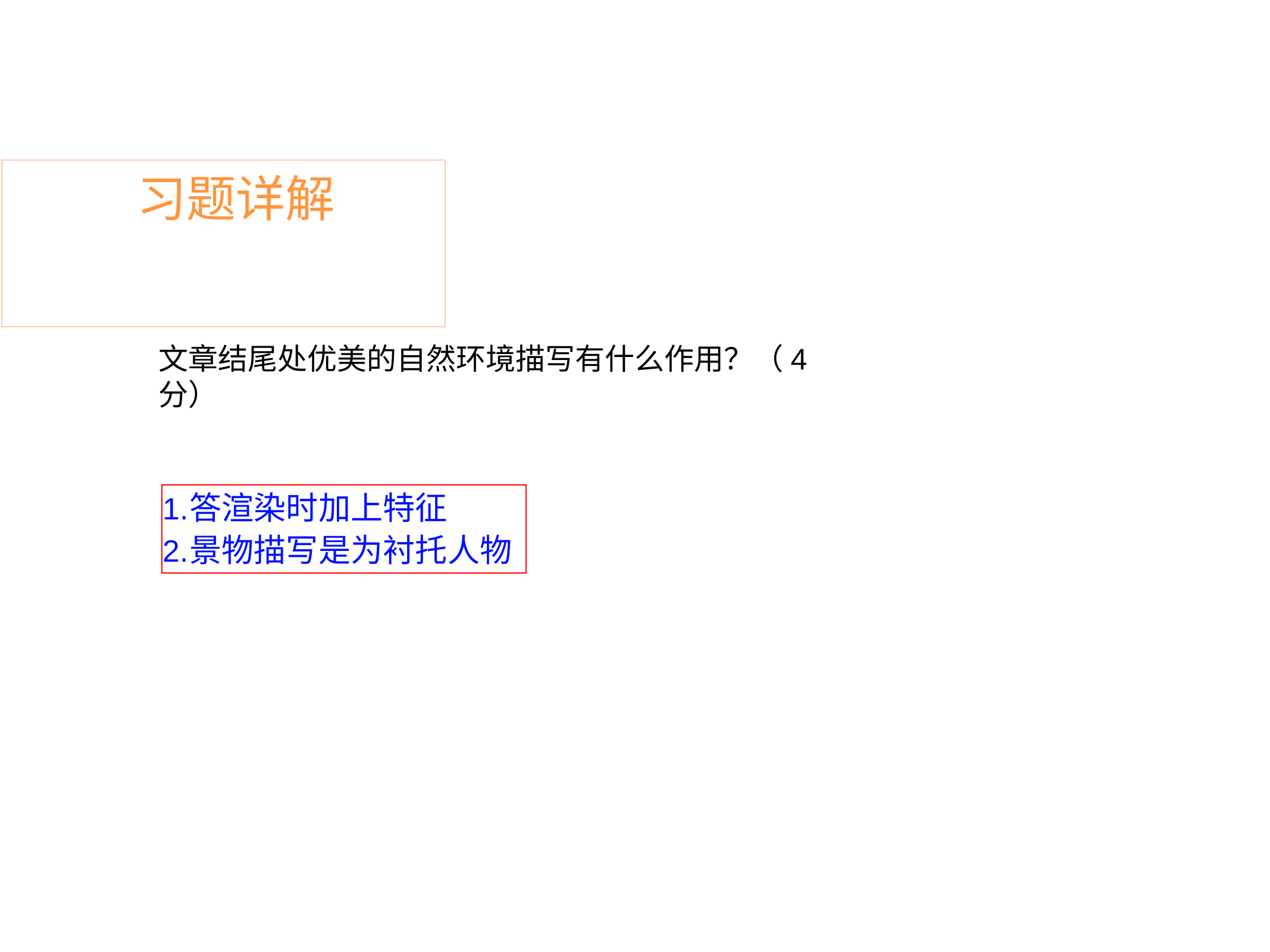

# 习题详解
文章结尾处优美的自然环境描写有什么作用？（4分）
答渲染时加上特征
景物描写是为衬托人物